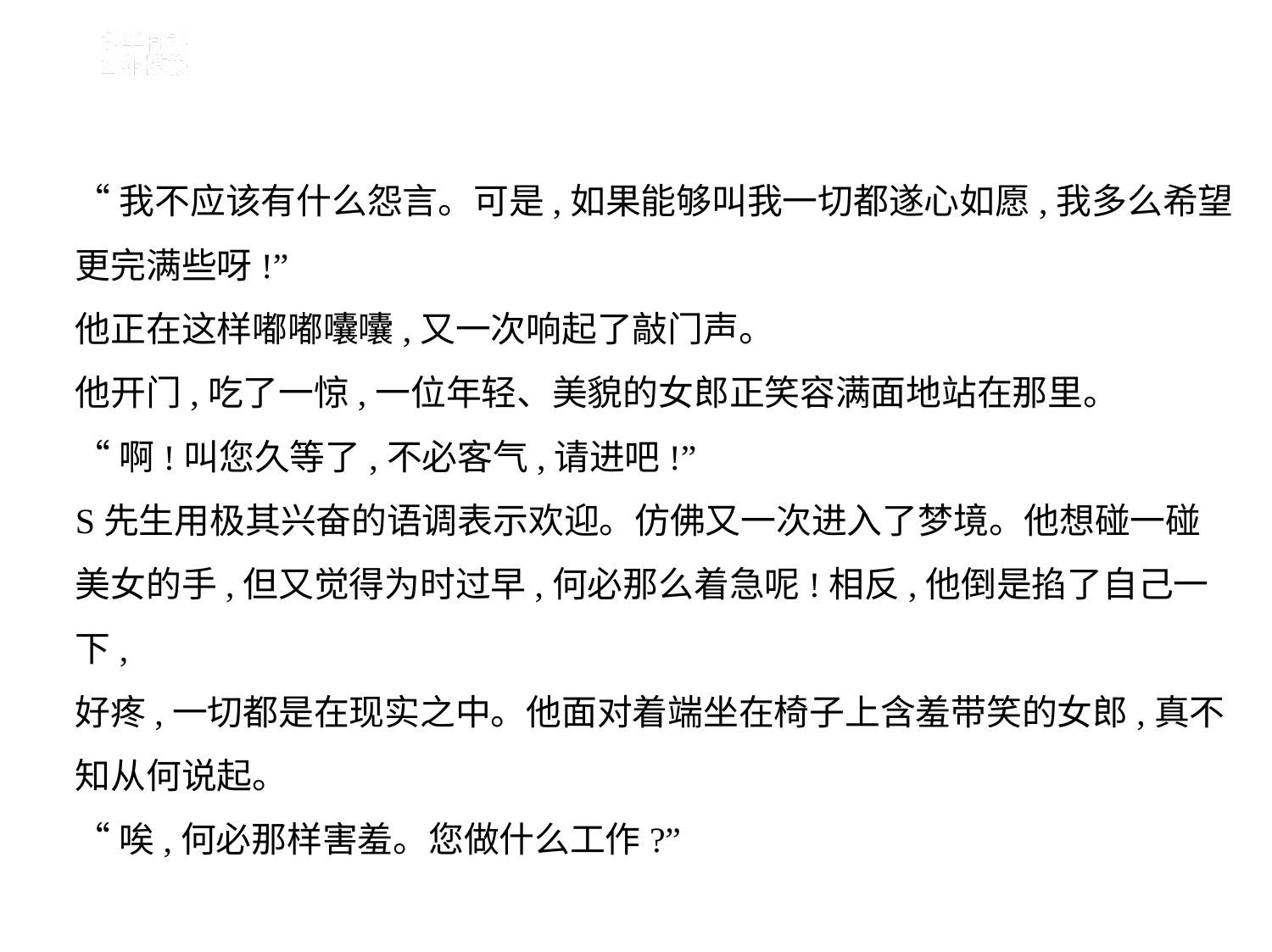

“我不应该有什么怨言。可是,如果能够叫我一切都遂心如愿,我多么希望
更完满些呀!”
他正在这样嘟嘟囔囔,又一次响起了敲门声。
他开门,吃了一惊,一位年轻、美貌的女郎正笑容满面地站在那里。
“啊!叫您久等了,不必客气,请进吧!”
S先生用极其兴奋的语调表示欢迎。仿佛又一次进入了梦境。他想碰一碰
美女的手,但又觉得为时过早,何必那么着急呢!相反,他倒是掐了自己一下,
好疼,一切都是在现实之中。他面对着端坐在椅子上含羞带笑的女郎,真不
知从何说起。
“唉,何必那样害羞。您做什么工作?”